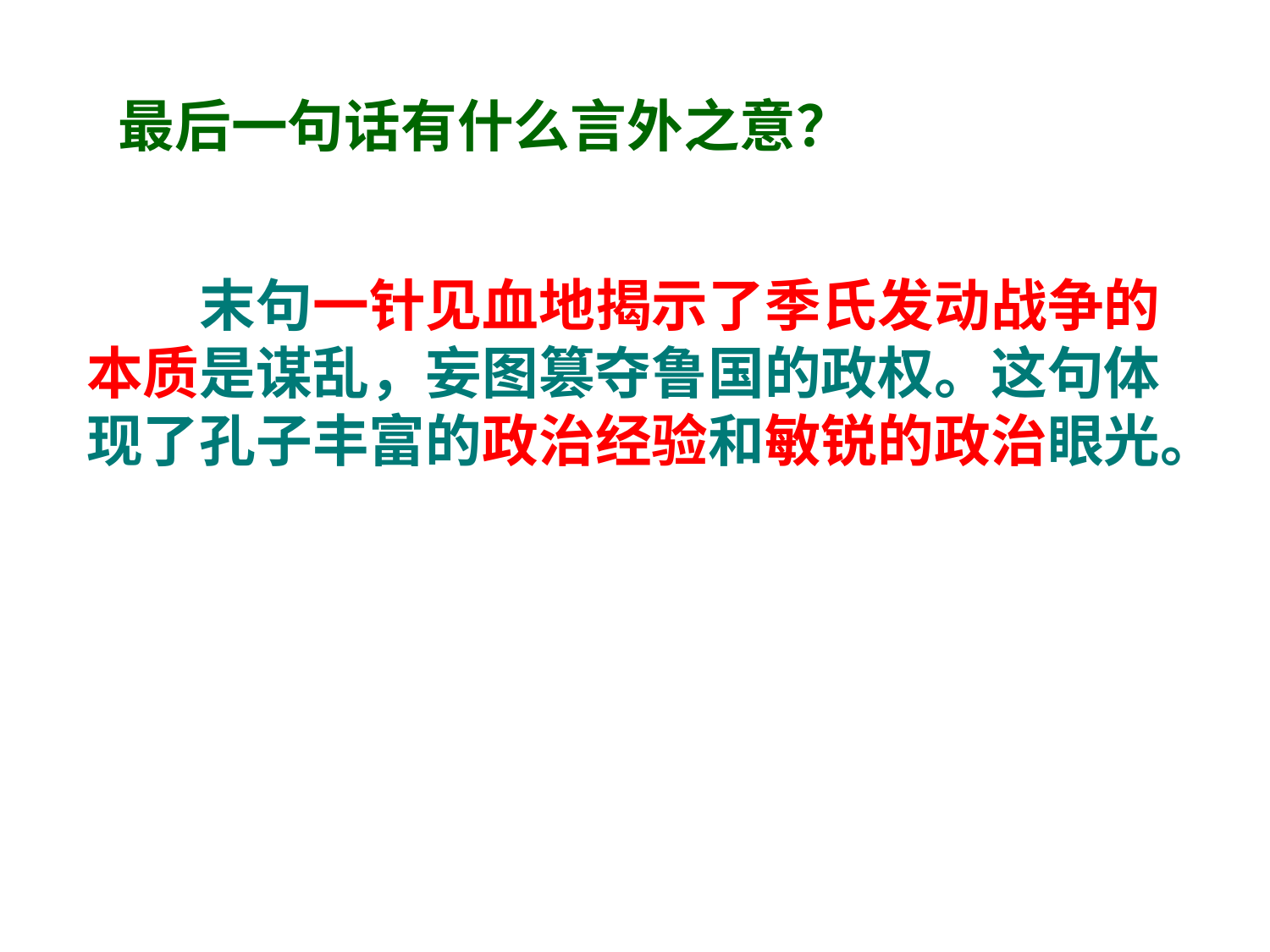

最后一句话有什么言外之意？
　　末句一针见血地揭示了季氏发动战争的本质是谋乱，妄图篡夺鲁国的政权。这句体现了孔子丰富的政治经验和敏锐的政治眼光。